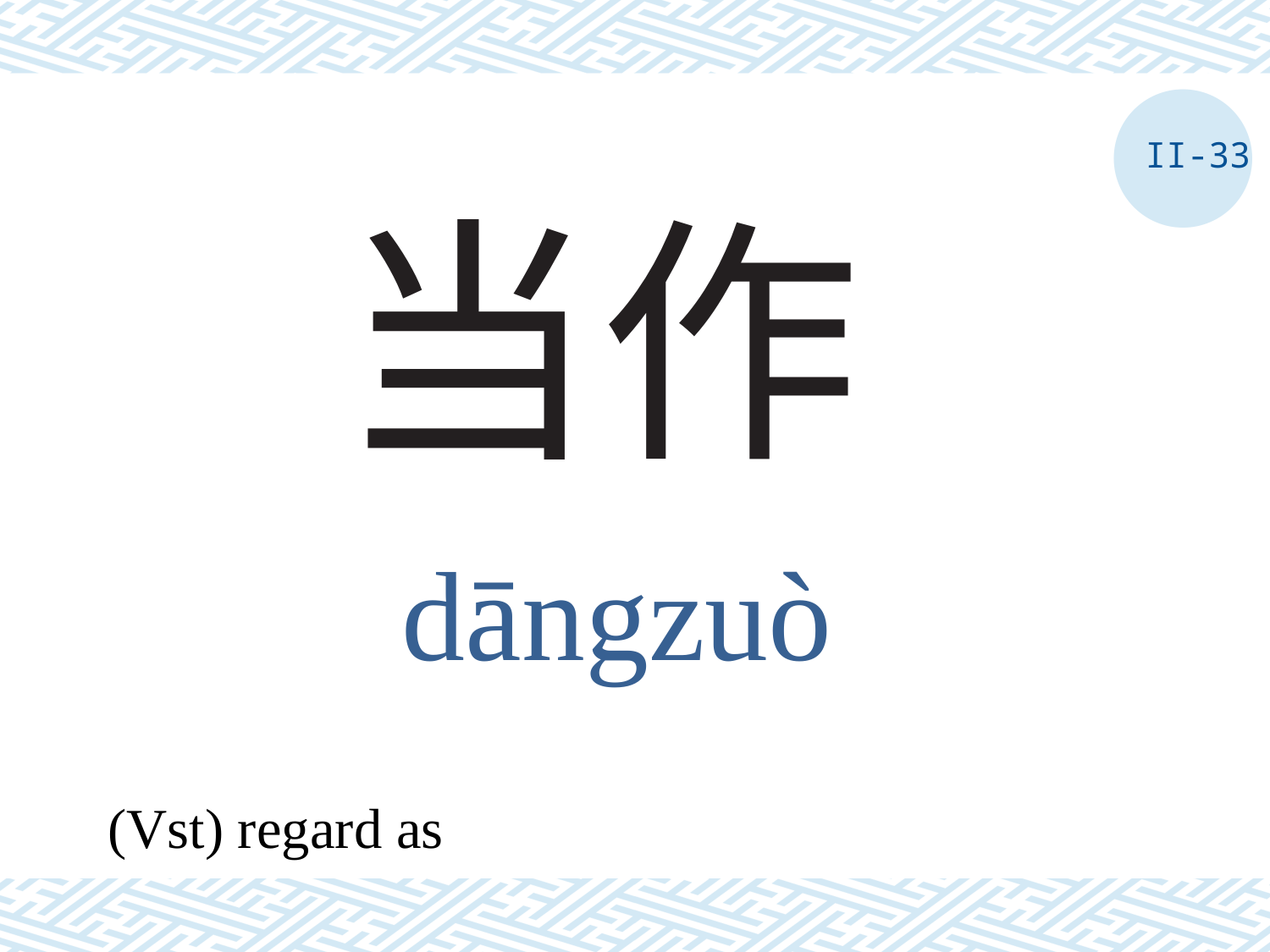

II-33

# 当作
dāngzuò
(Vst) regard as